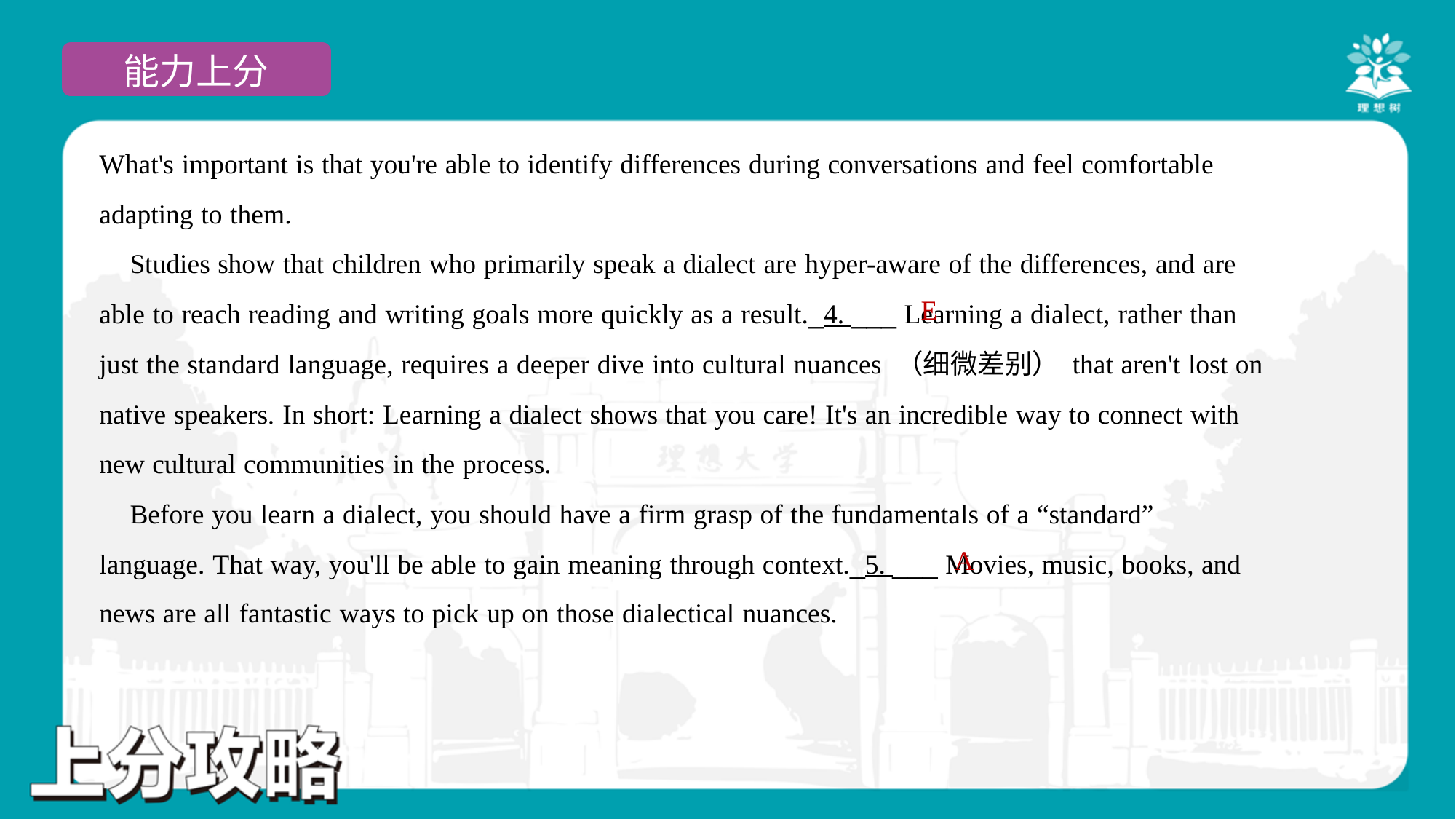

What's important is that you're able to identify differences during conversations and feel comfortable
adapting to them.
    Studies show that children who primarily speak a dialect are hyper-aware of the differences, and are
able to reach reading and writing goals more quickly as a result._4. ___ Learning a dialect, rather than
just the standard language, requires a deeper dive into cultural nuances （细微差别） that aren't lost on
native speakers. In short: Learning a dialect shows that you care! It's an incredible way to connect with
new cultural communities in the process.
    Before you learn a dialect, you should have a firm grasp of the fundamentals of a “standard”
language. That way, you'll be able to gain meaning through context._5. ___ Movies, music, books, and
news are all fantastic ways to pick up on those dialectical nuances.#5
E
A